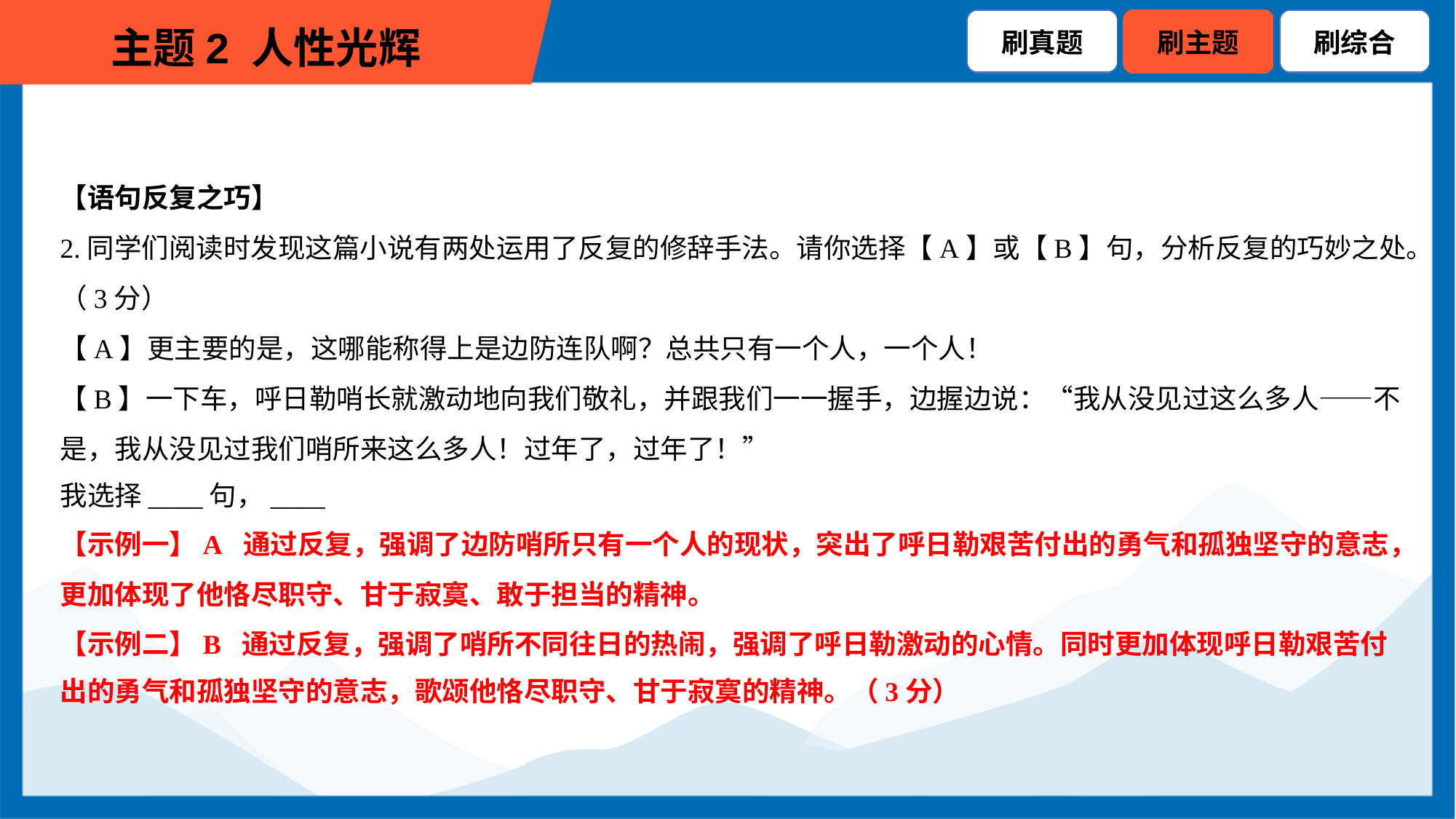

【语句反复之巧】
2.同学们阅读时发现这篇小说有两处运用了反复的修辞手法。请你选择【A】或【B】句，分析反复的巧妙之处。
（3分）
【A】更主要的是，这哪能称得上是边防连队啊？总共只有一个人，一个人！
【B】一下车，呼日勒哨长就激动地向我们敬礼，并跟我们一一握手，边握边说：“我从没见过这么多人——不
是，我从没见过我们哨所来这么多人！过年了，过年了！”
我选择____句，____
【示例一】A  通过反复，强调了边防哨所只有一个人的现状，突出了呼日勒艰苦付出的勇气和孤独坚守的意志，
更加体现了他恪尽职守、甘于寂寞、敢于担当的精神。
【示例二】B  通过反复，强调了哨所不同往日的热闹，强调了呼日勒激动的心情。同时更加体现呼日勒艰苦付
出的勇气和孤独坚守的意志，歌颂他恪尽职守、甘于寂寞的精神。（3分）